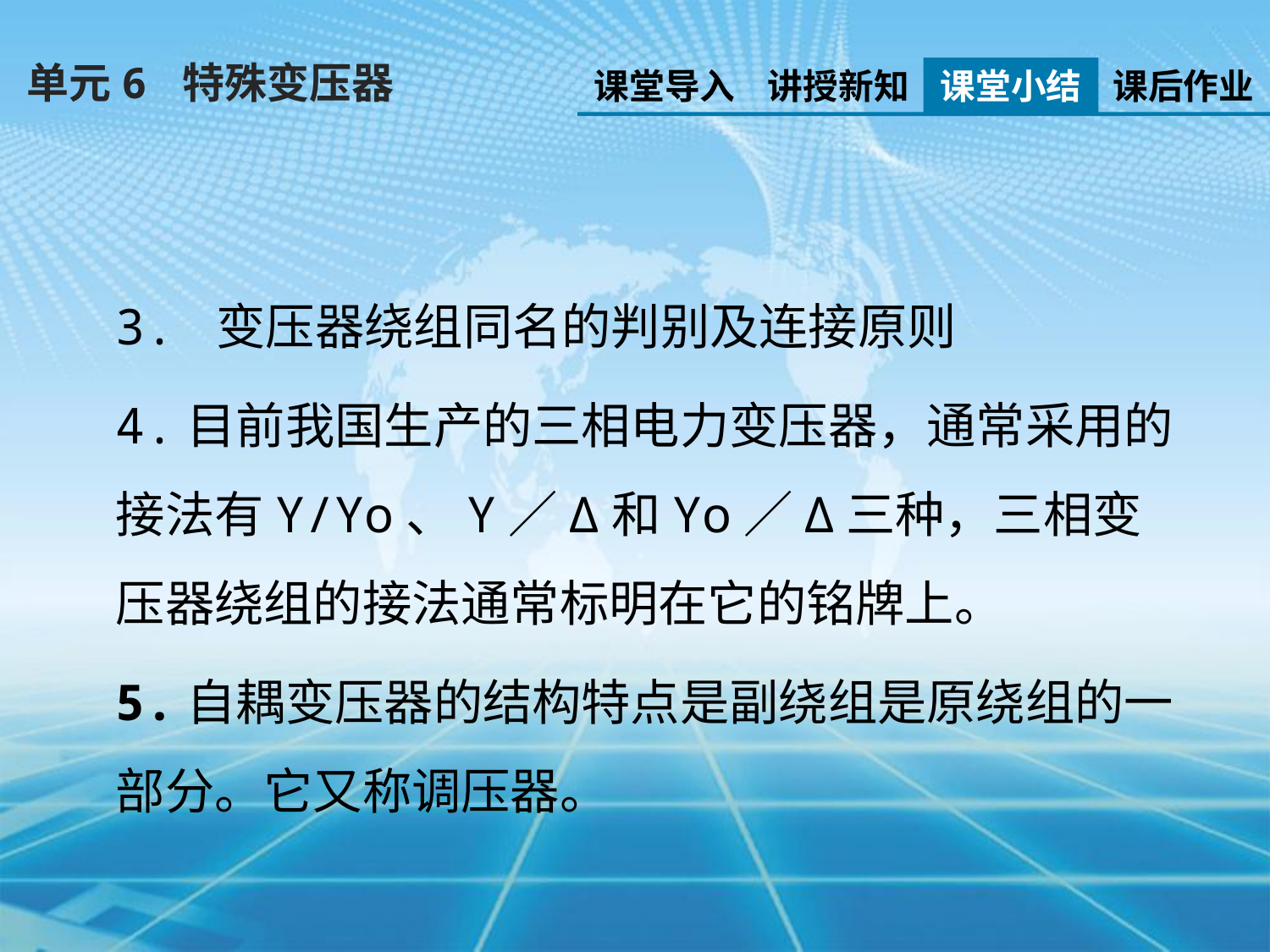

单元6 特殊变压器
课堂导入
讲授新知
课堂小结
课后作业
3. 变压器绕组同名的判别及连接原则
4.目前我国生产的三相电力变压器，通常采用的接法有Y/Yo、Y／Δ和Yo／Δ三种，三相变压器绕组的接法通常标明在它的铭牌上。
5.自耦变压器的结构特点是副绕组是原绕组的一部分。它又称调压器。